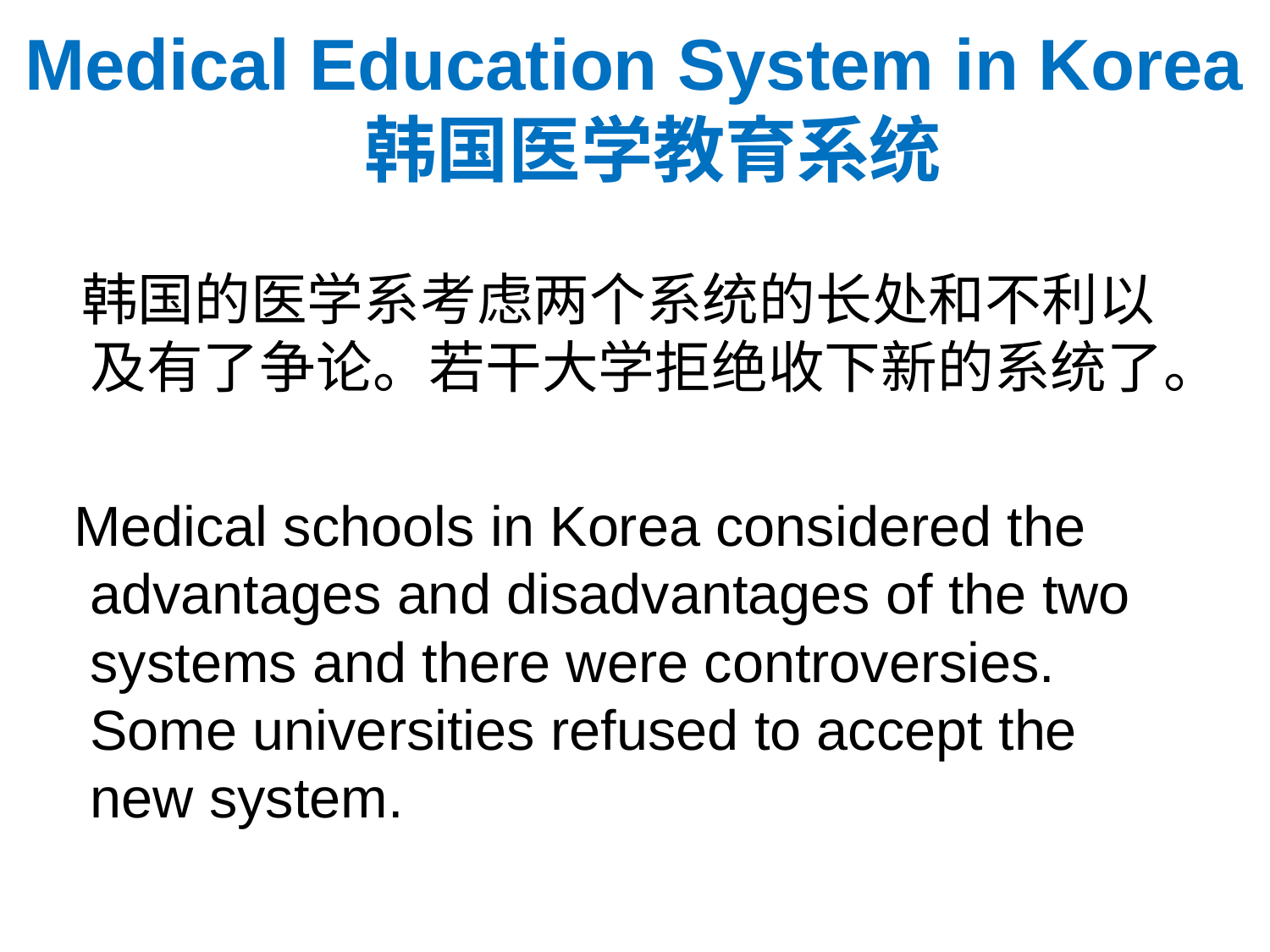

# Medical Education System in Korea 韩国医学教育系统
  韩国的医学系考虑两个系统的长处和不利以及有了争论。若干大学拒绝收下新的系统了。

  Medical schools in Korea considered the advantages and disadvantages of the two systems and there were controversies. Some universities refused to accept the new system.